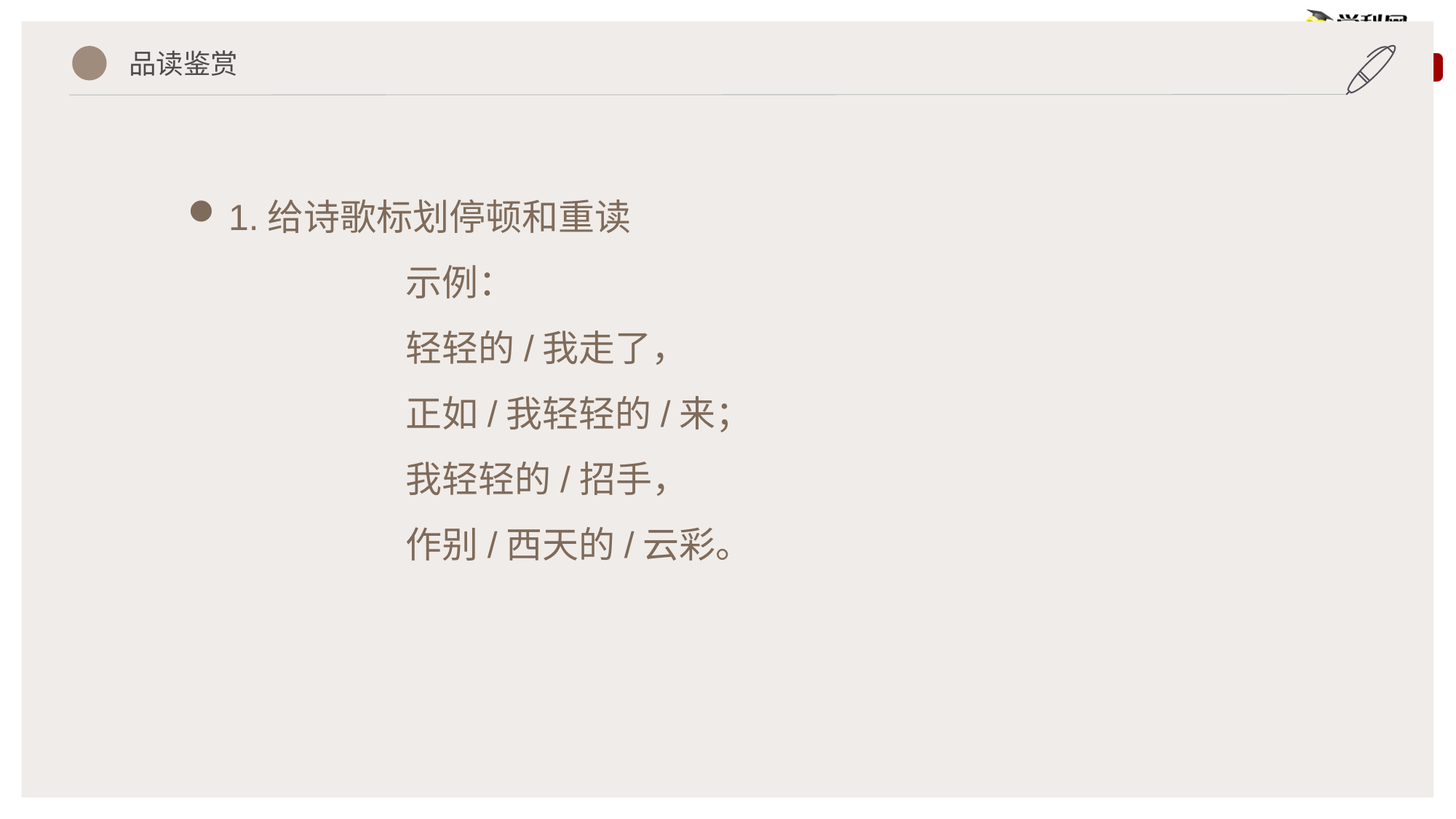

品读鉴赏

1.给诗歌标划停顿和重读
示例：
轻轻的/我走了，
正如/我轻轻的/来；
我轻轻的/招手，
作别/西天的/云彩。